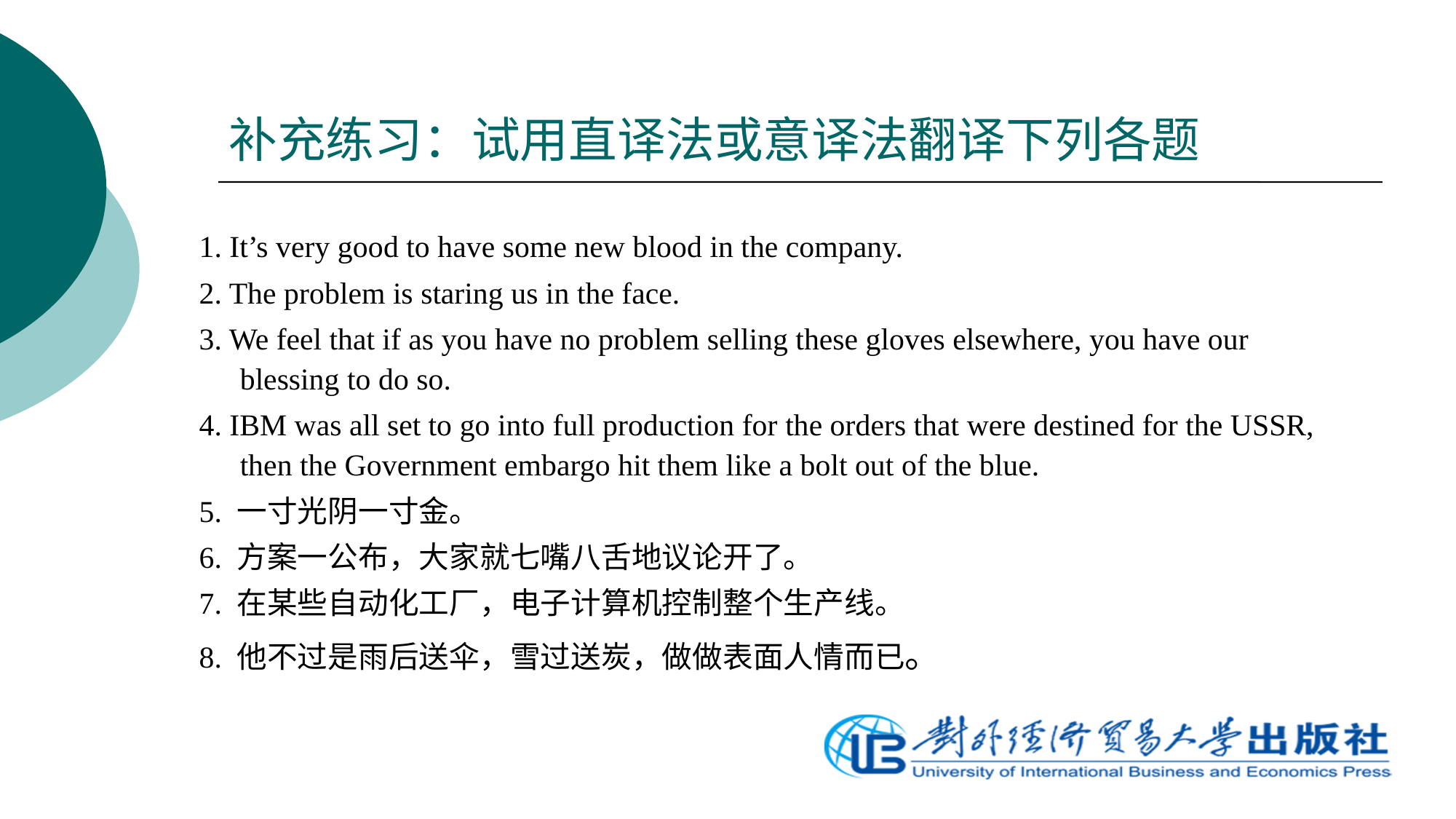

# 补充练习：试用直译法或意译法翻译下列各题
1. It’s very good to have some new blood in the company.
2. The problem is staring us in the face.
3. We feel that if as you have no problem selling these gloves elsewhere, you have our blessing to do so.
4. IBM was all set to go into full production for the orders that were destined for the USSR, then the Government embargo hit them like a bolt out of the blue.
5. 一寸光阴一寸金。
6. 方案一公布，大家就七嘴八舌地议论开了。
7. 在某些自动化工厂，电子计算机控制整个生产线。
8. 他不过是雨后送伞，雪过送炭，做做表面人情而已。